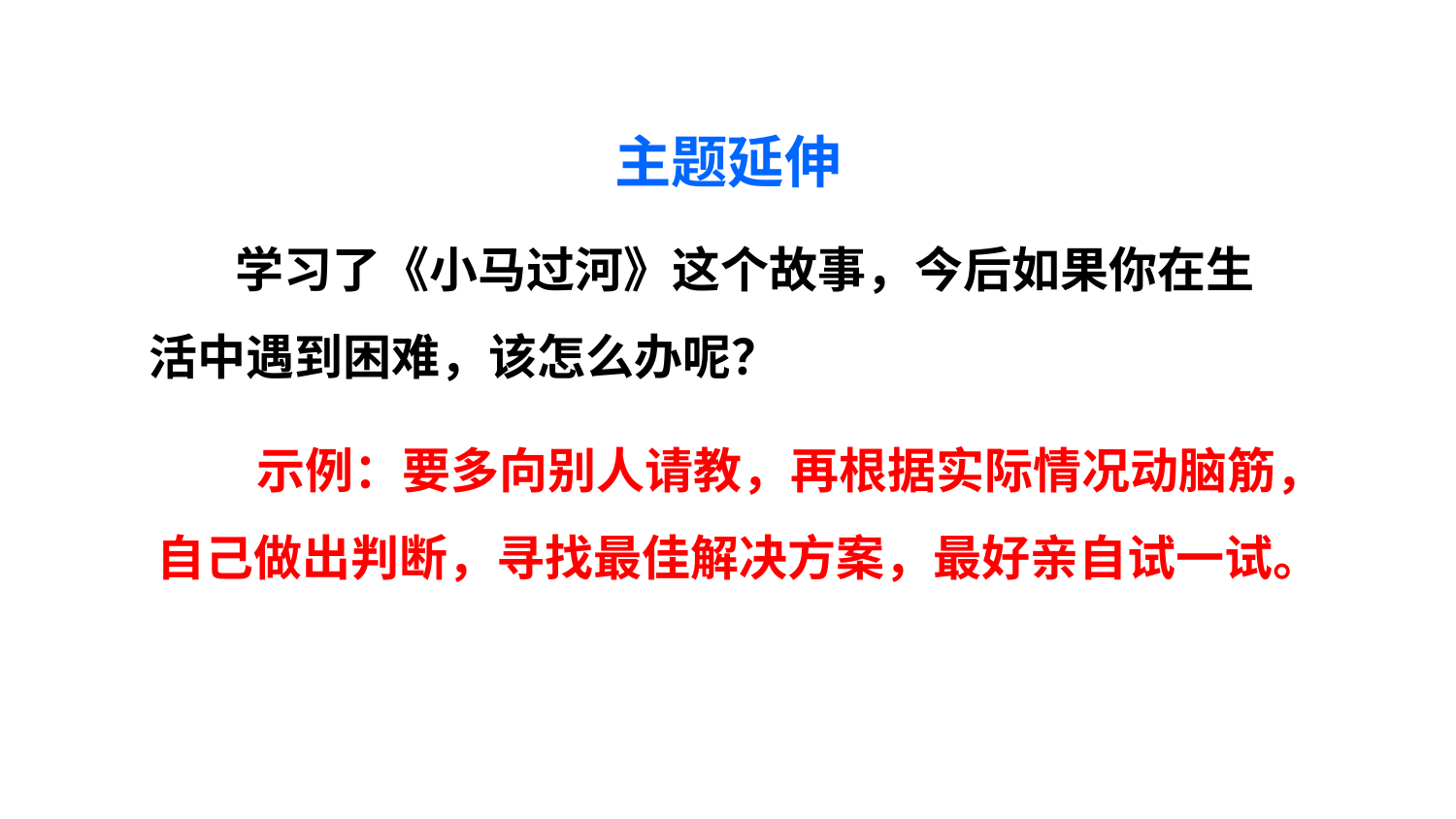

主题延伸
学习了《小马过河》这个故事，今后如果你在生活中遇到困难，该怎么办呢？
示例：要多向别人请教，再根据实际情况动脑筋，自己做出判断，寻找最佳解决方案，最好亲自试一试。